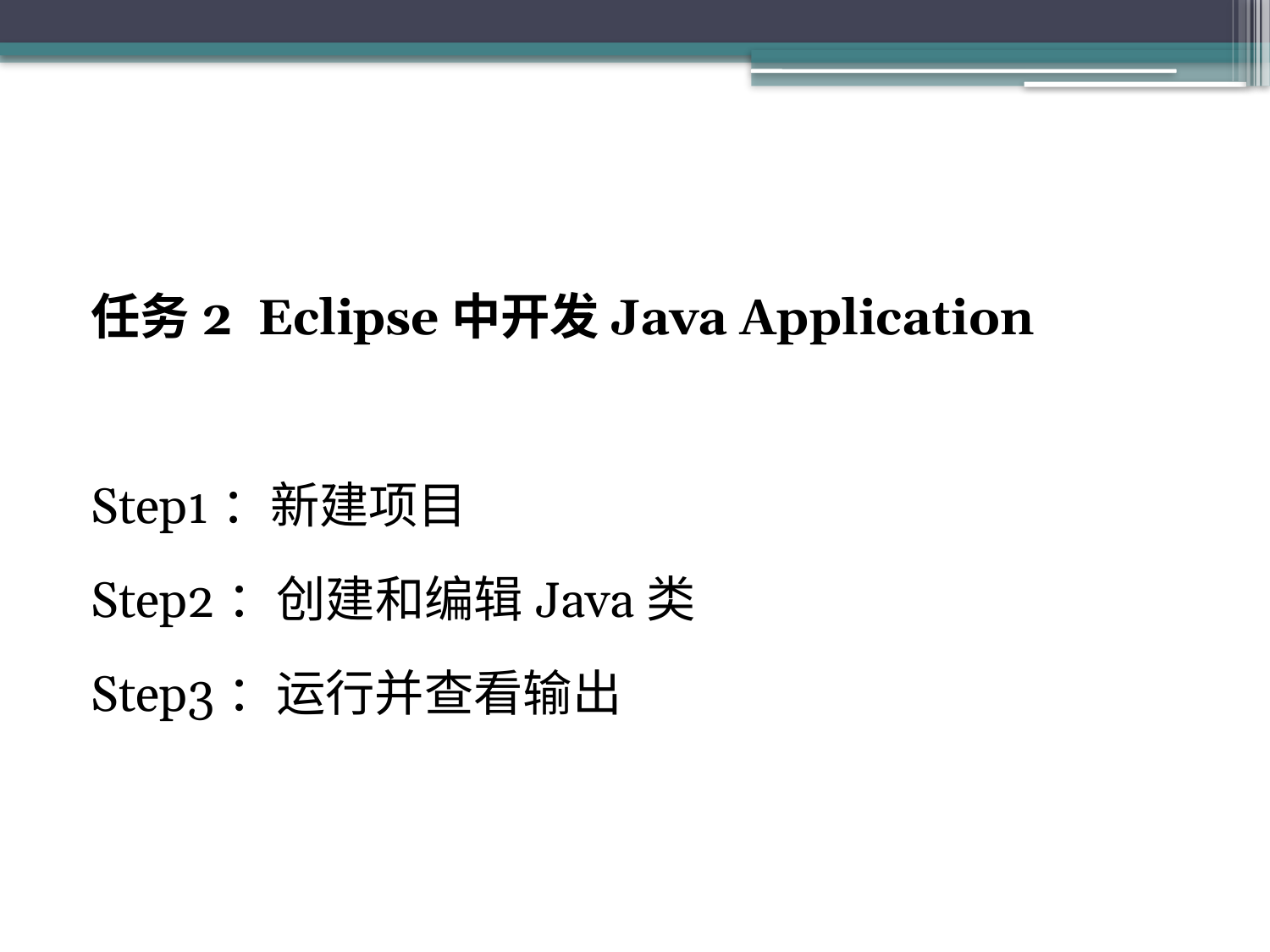

#
任务2  Eclipse中开发Java Application

Step1：新建项目
Step2：创建和编辑Java类
Step3：运行并查看输出